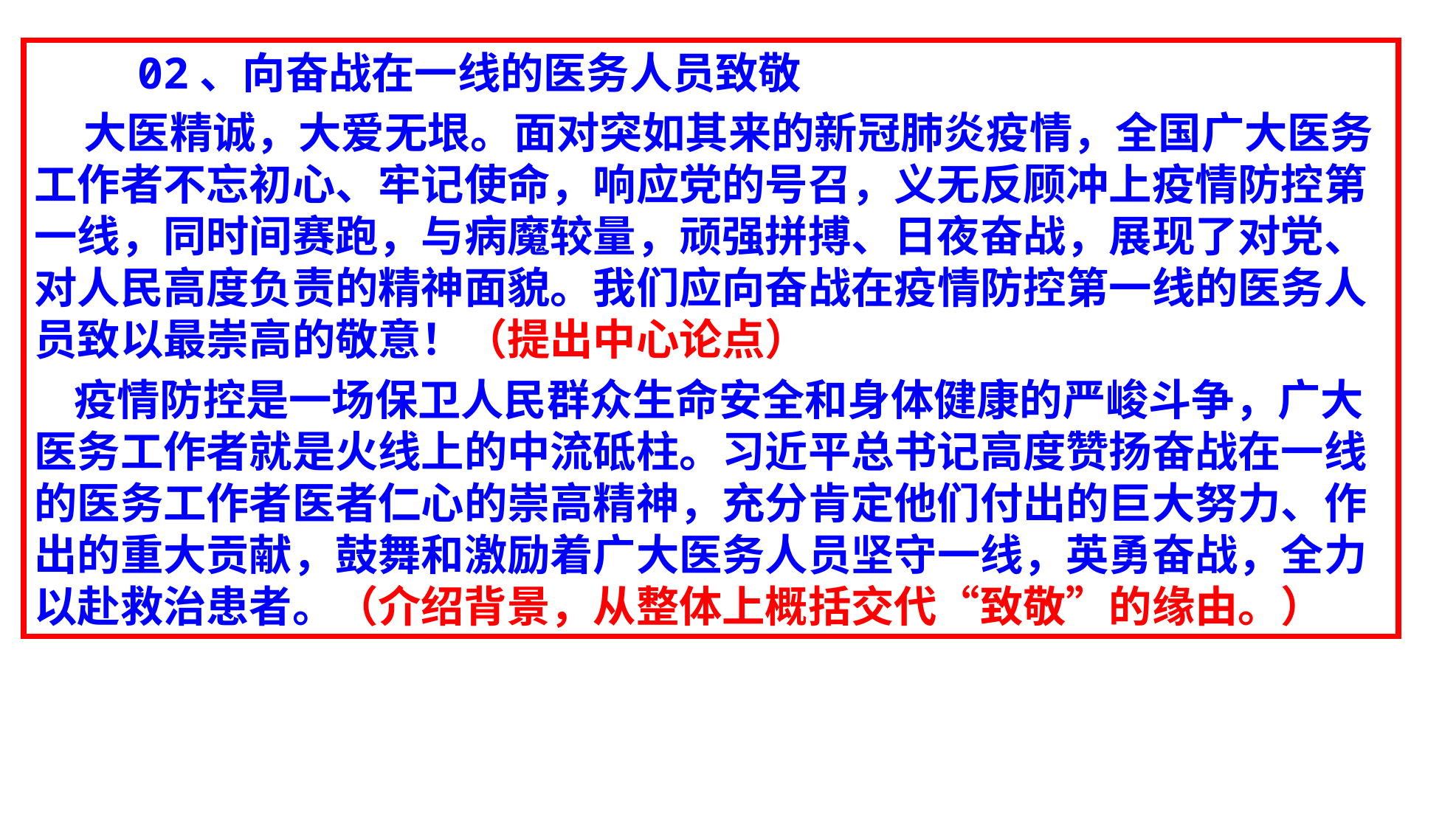

02、向奋战在一线的医务人员致敬
    大医精诚，大爱无垠。面对突如其来的新冠肺炎疫情，全国广大医务工作者不忘初心、牢记使命，响应党的号召，义无反顾冲上疫情防控第一线，同时间赛跑，与病魔较量，顽强拼搏、日夜奋战，展现了对党、对人民高度负责的精神面貌。我们应向奋战在疫情防控第一线的医务人员致以最崇高的敬意！（提出中心论点）
   疫情防控是一场保卫人民群众生命安全和身体健康的严峻斗争，广大医务工作者就是火线上的中流砥柱。习近平总书记高度赞扬奋战在一线的医务工作者医者仁心的崇高精神，充分肯定他们付出的巨大努力、作出的重大贡献，鼓舞和激励着广大医务人员坚守一线，英勇奋战，全力以赴救治患者。（介绍背景，从整体上概括交代“致敬”的缘由。）